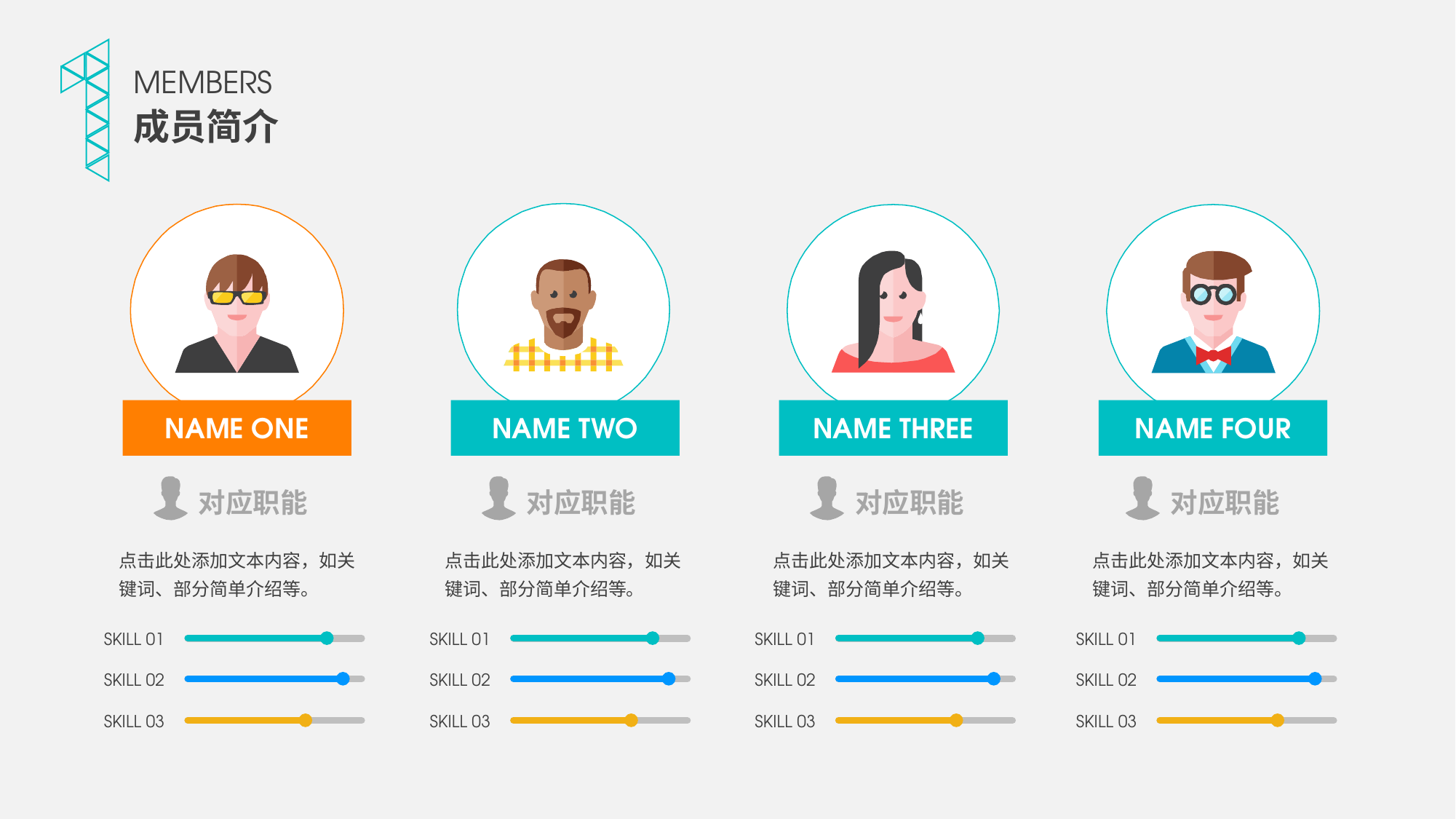

MEMBERS
成员简介

NAME ONE
NAME TWO
NAME THREE
NAME FOUR

对应职能
对应职能
对应职能
对应职能
点击此处添加文本内容，如关键词、部分简单介绍等。
点击此处添加文本内容，如关键词、部分简单介绍等。
点击此处添加文本内容，如关键词、部分简单介绍等。
点击此处添加文本内容，如关键词、部分简单介绍等。
SKILL 01
SKILL 01
SKILL 01
SKILL 01
SKILL 02
SKILL 02
SKILL 02
SKILL 02
SKILL 03
SKILL 03
SKILL 03
SKILL 03